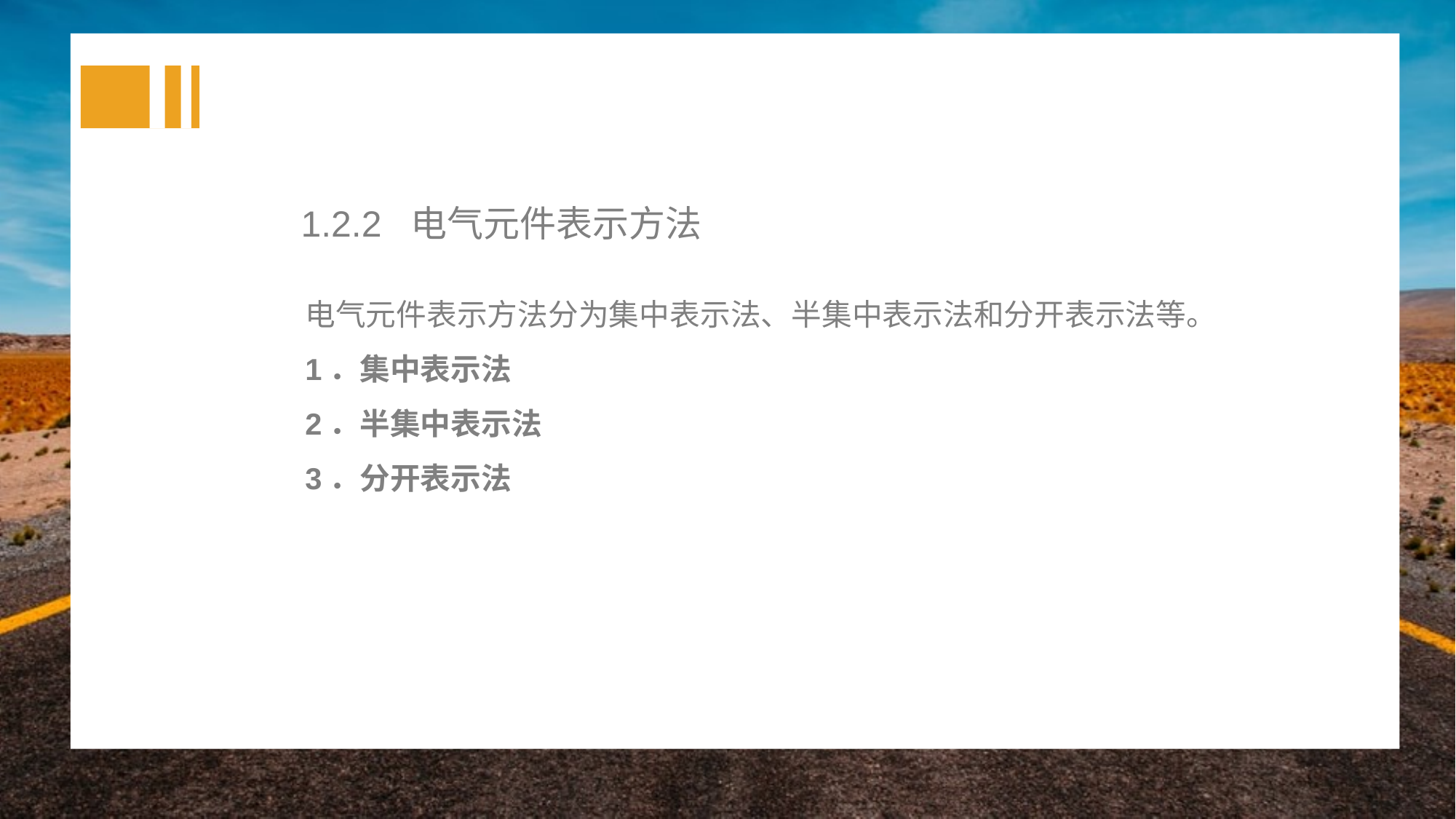

1.2.2  电气元件表示方法
电气元件表示方法分为集中表示法、半集中表示法和分开表示法等。
1．集中表示法
2．半集中表示法
3．分开表示法